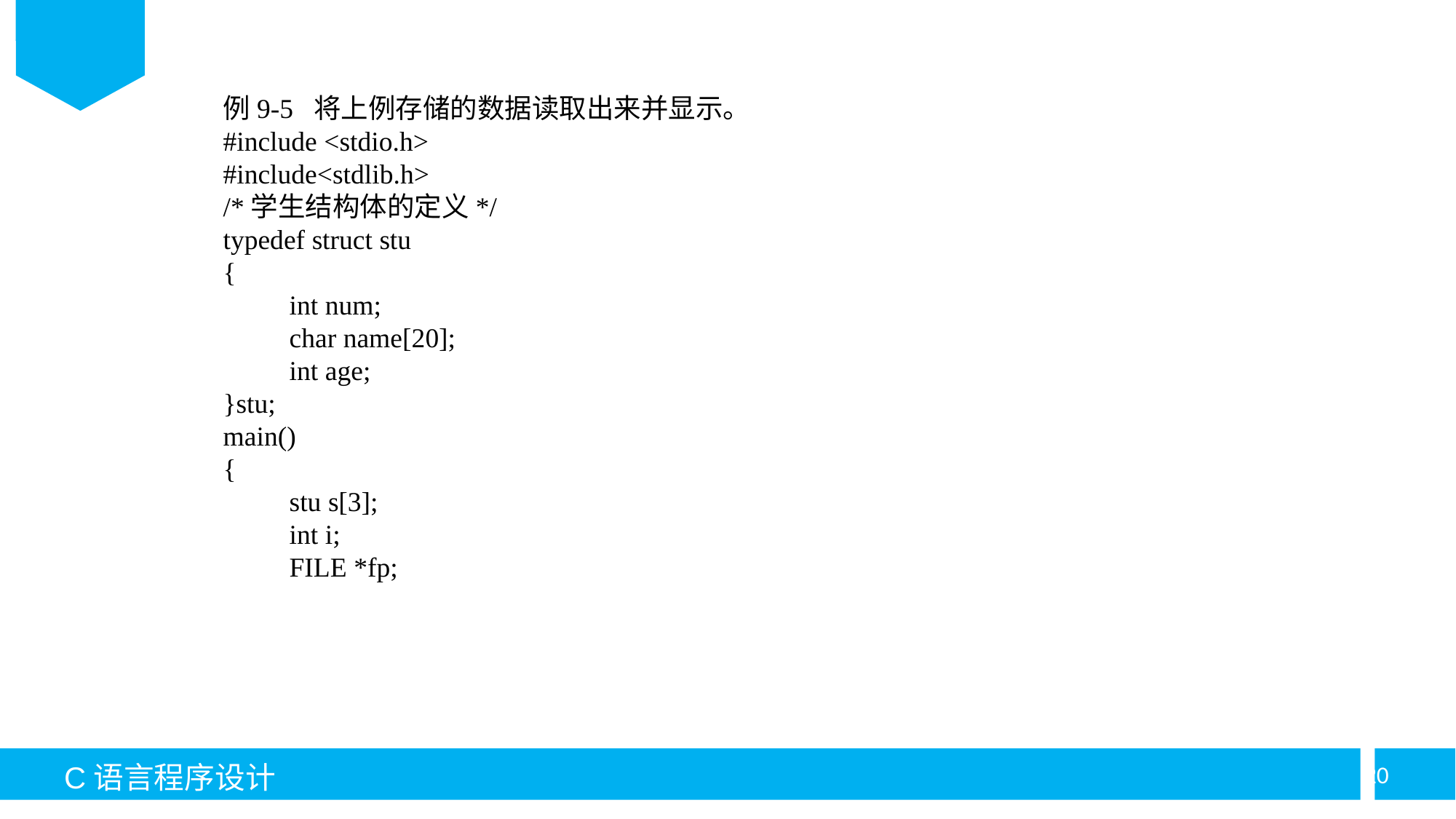

例9-5  将上例存储的数据读取出来并显示。
#include <stdio.h>
#include<stdlib.h>
/*学生结构体的定义*/
typedef struct stu
{
	int num;
	char name[20];
	int age;
}stu;
main()
{
	stu s[3];
	int i;
	FILE *fp;